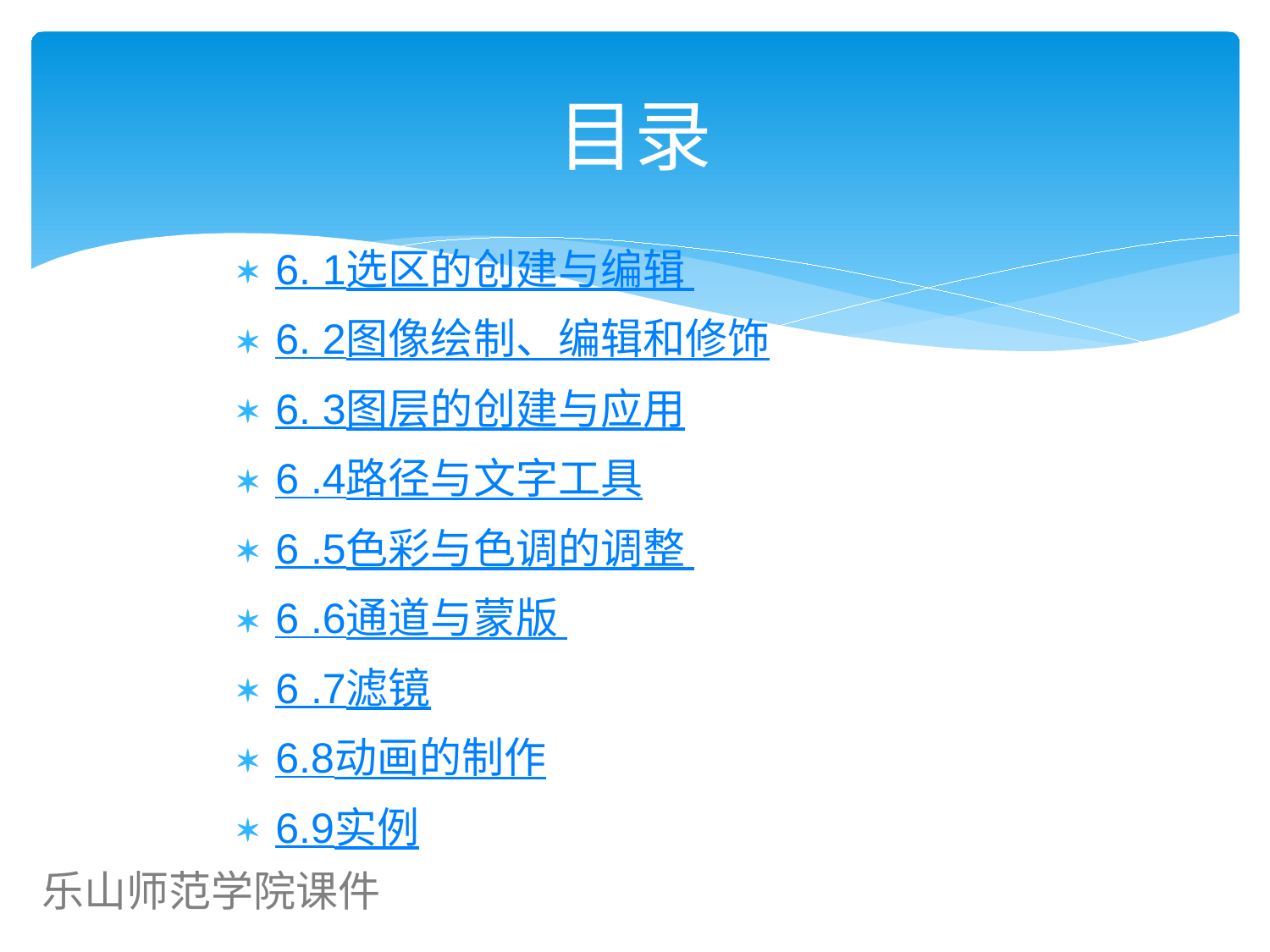

# 目录
6. 1选区的创建与编辑
6. 2图像绘制、编辑和修饰
6. 3图层的创建与应用
6 .4路径与文字工具
6 .5色彩与色调的调整
6 .6通道与蒙版
6 .7滤镜
6.8动画的制作
6.9实例